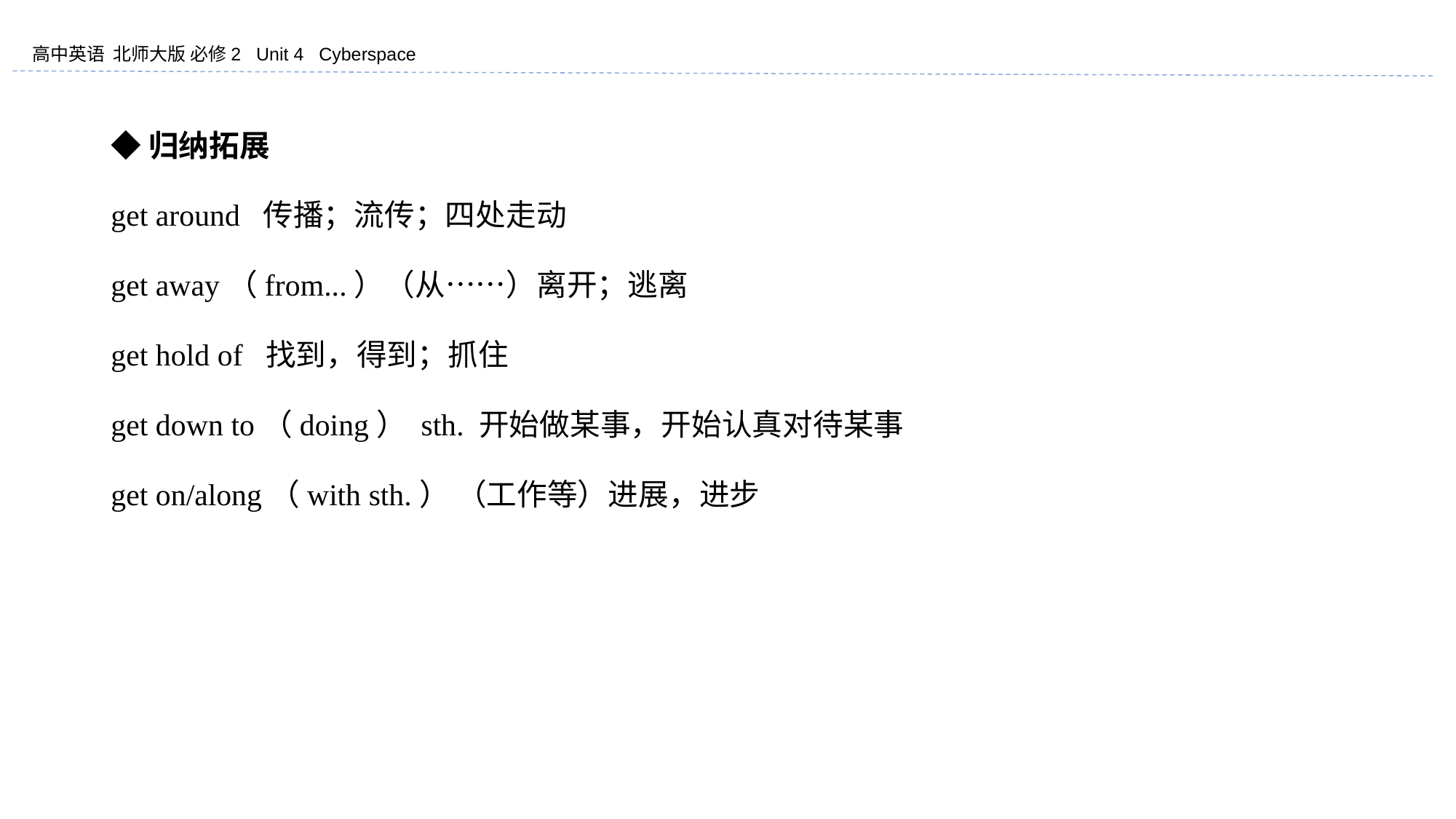

◆归纳拓展
get around  传播；流传；四处走动
get away（from...）（从……）离开；逃离
get hold of  找到，得到；抓住
get down to（doing） sth. 开始做某事，开始认真对待某事
get on/along（with sth.） （工作等）进展，进步